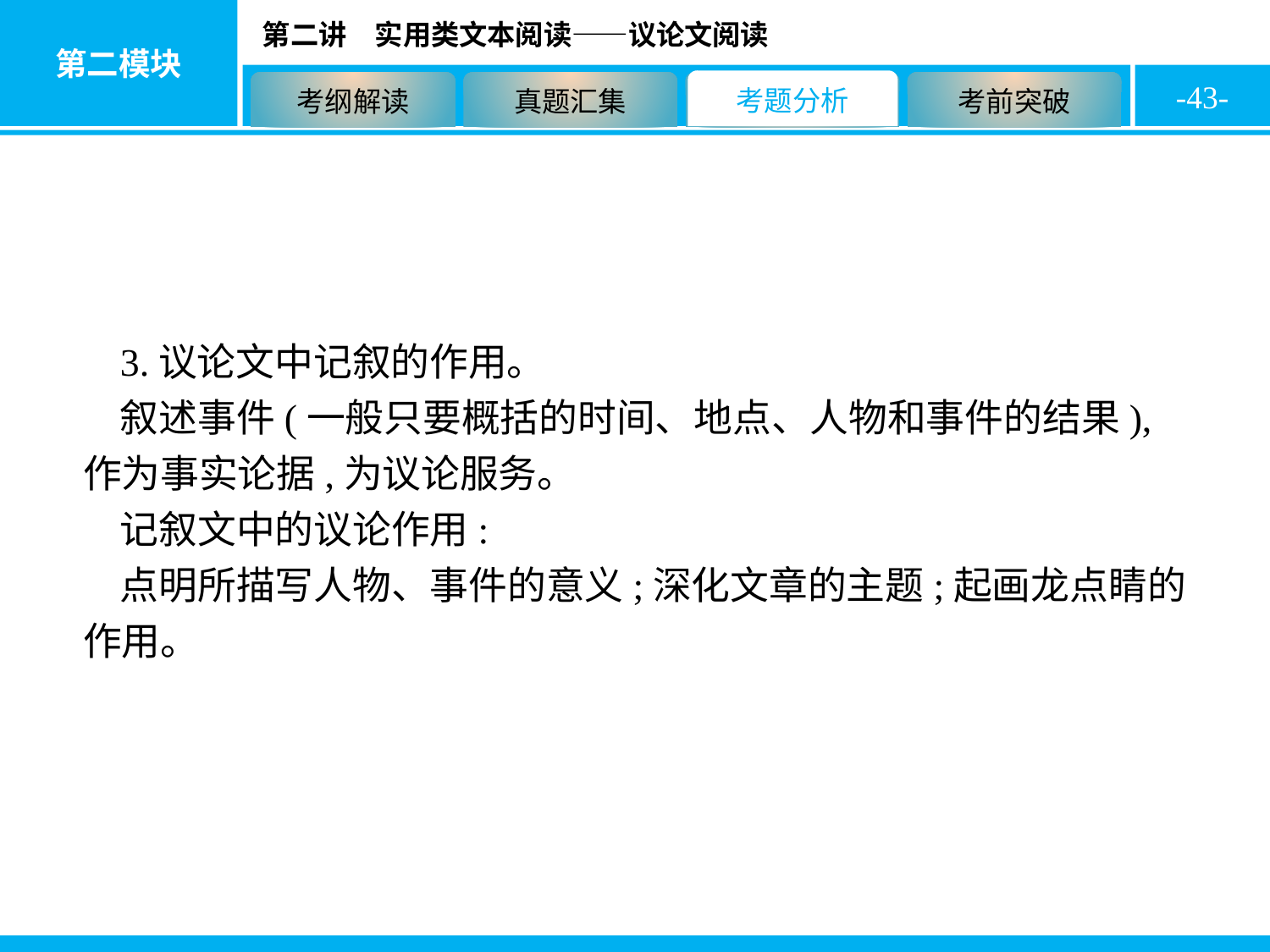

-43-
3.议论文中记叙的作用。
叙述事件(一般只要概括的时间、地点、人物和事件的结果),作为事实论据,为议论服务。
记叙文中的议论作用:
点明所描写人物、事件的意义;深化文章的主题;起画龙点睛的作用。